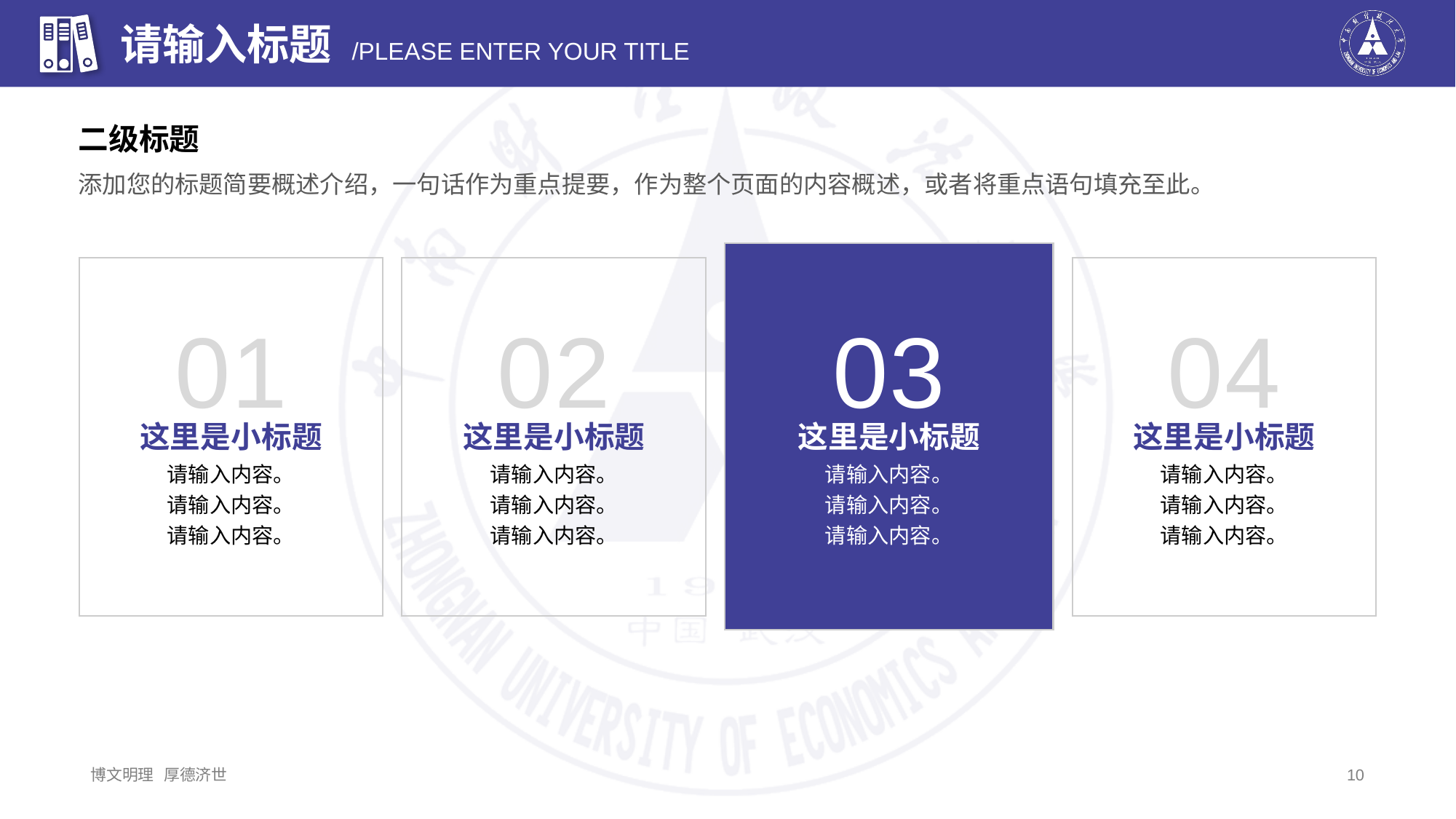

二级标题
添加您的标题简要概述介绍，一句话作为重点提要，作为整个页面的内容概述，或者将重点语句填充至此。

03
这里是小标题
请输入内容。
请输入内容。
请输入内容。

01
这里是小标题
请输入内容。
请输入内容。
请输入内容。

02
这里是小标题
请输入内容。
请输入内容。
请输入内容。

04
这里是小标题
请输入内容。
请输入内容。
请输入内容。